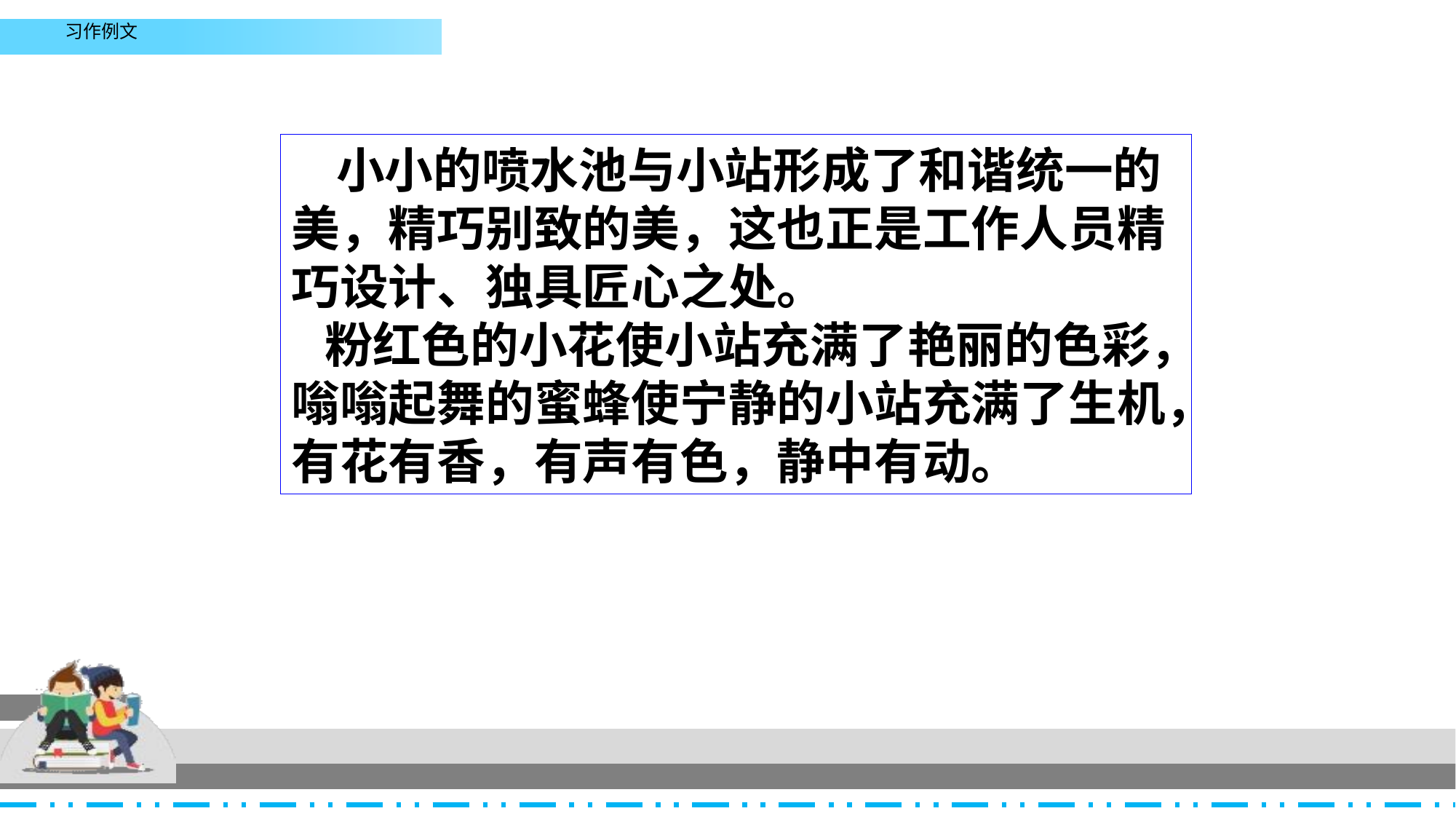

小小的喷水池与小站形成了和谐统一的美，精巧别致的美，这也正是工作人员精巧设计、独具匠心之处。
   粉红色的小花使小站充满了艳丽的色彩，嗡嗡起舞的蜜蜂使宁静的小站充满了生机，有花有香，有声有色，静中有动。